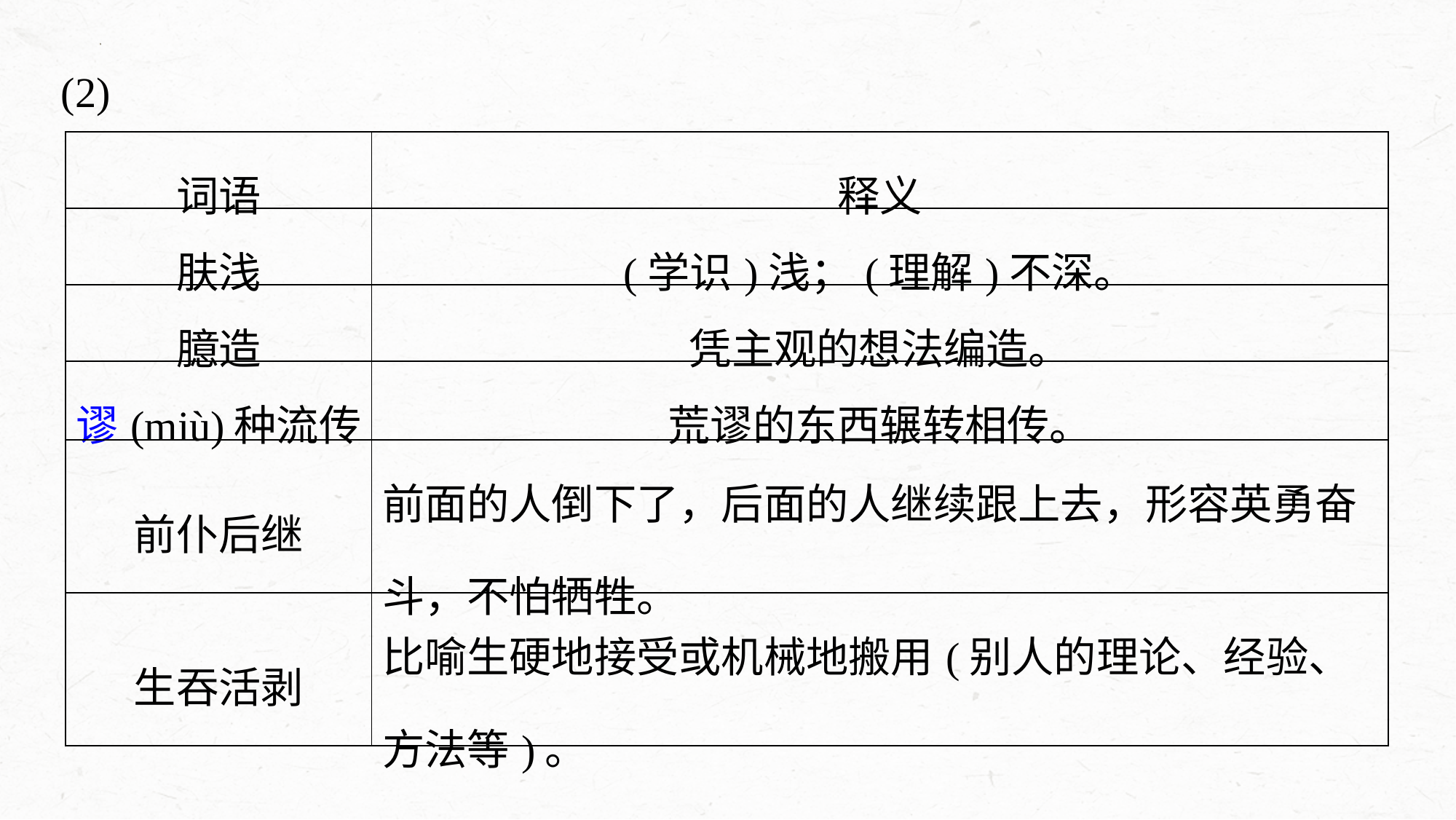

(2)
| 词语 | 释义 |
| --- | --- |
| 肤浅 | (学识)浅；(理解)不深。 |
| 臆造 | 凭主观的想法编造。 |
| 谬(miù)种流传 | 荒谬的东西辗转相传。 |
| 前仆后继 | 前面的人倒下了，后面的人继续跟上去，形容英勇奋斗，不怕牺牲。 |
| 生吞活剥 | 比喻生硬地接受或机械地搬用(别人的理论、经验、方法等)。 |